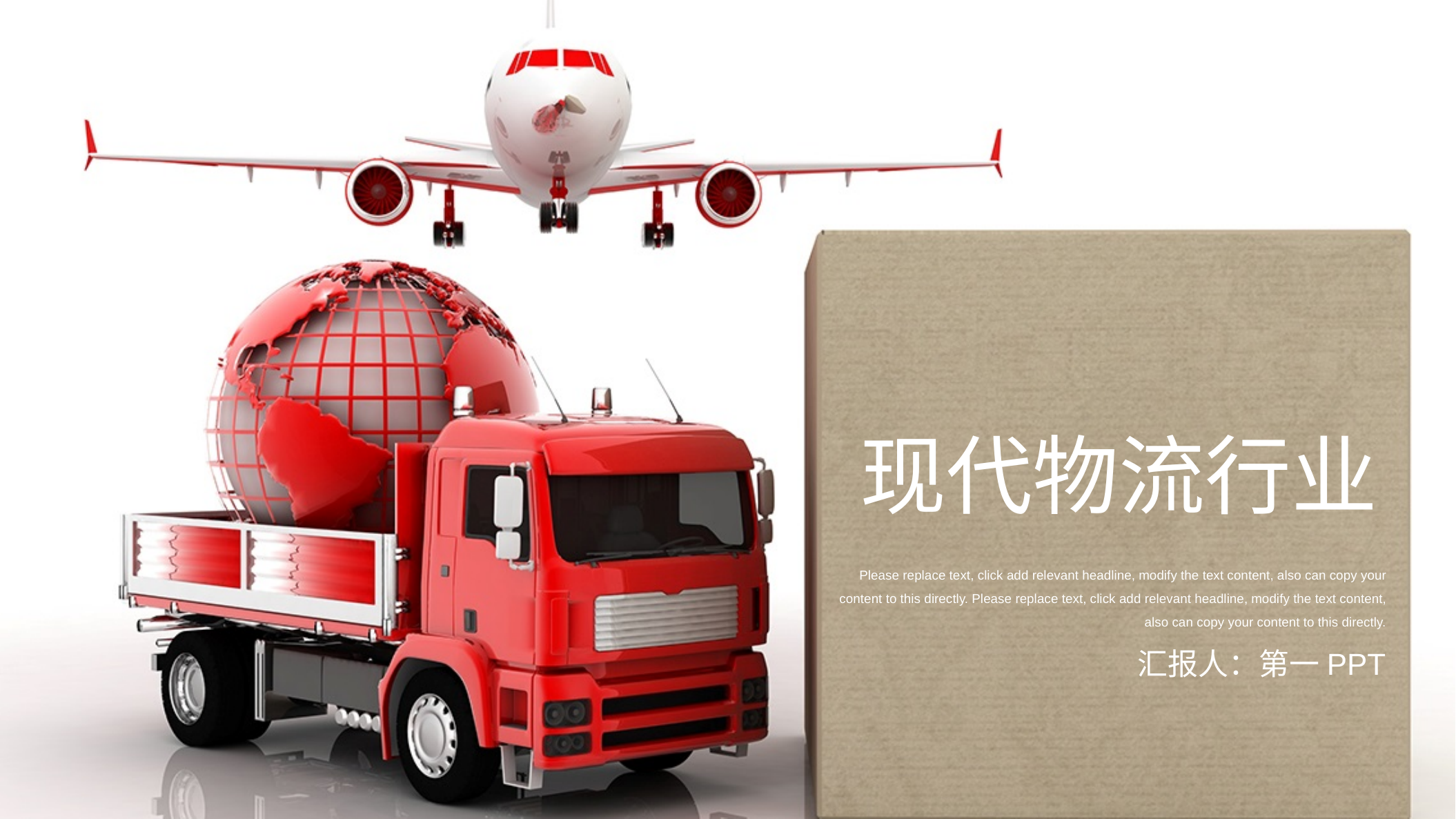

现代物流行业
Please replace text, click add relevant headline, modify the text content, also can copy your content to this directly. Please replace text, click add relevant headline, modify the text content, also can copy your content to this directly.

汇报人：第一PPT